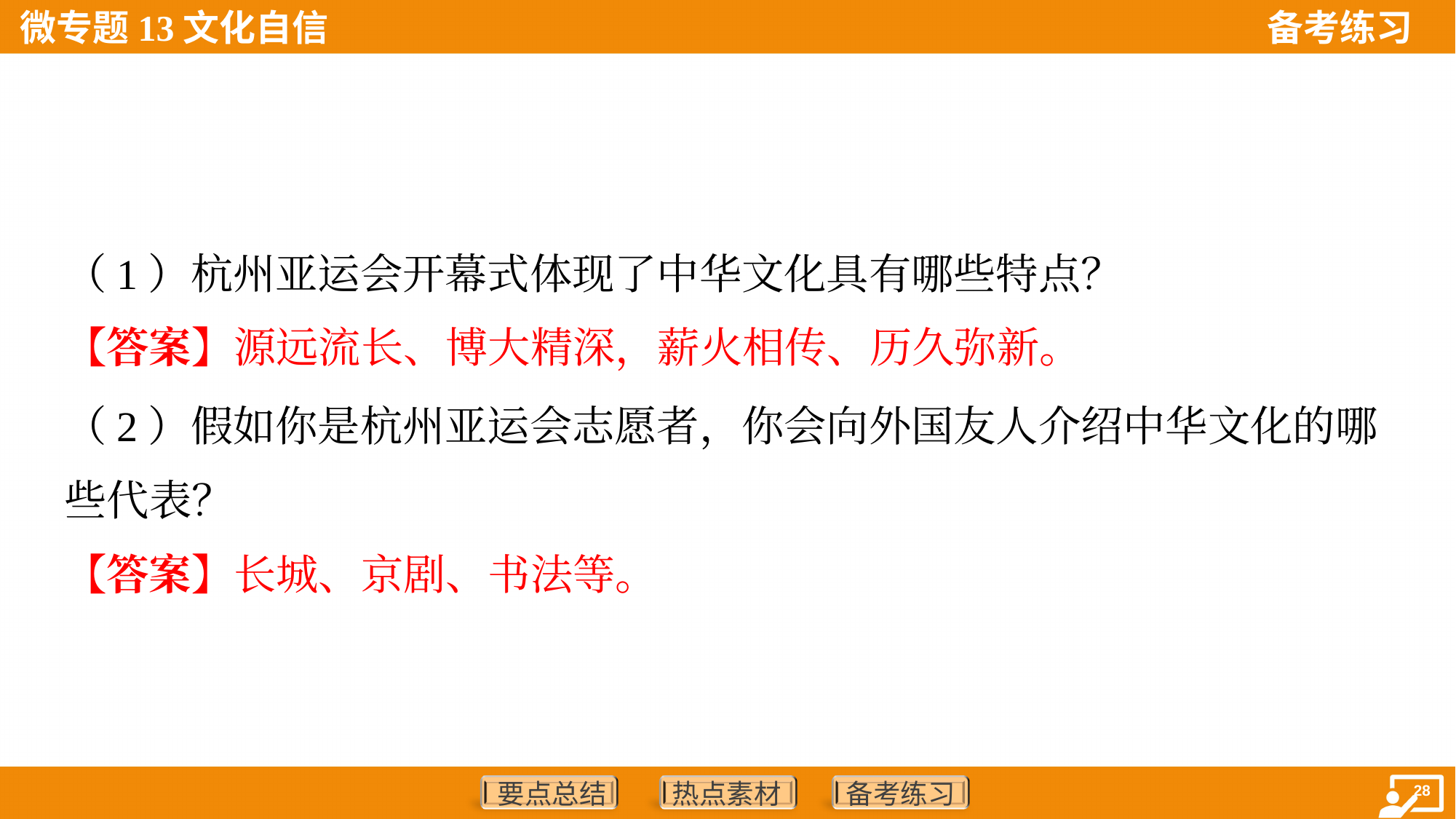

（1）杭州亚运会开幕式体现了中华文化具有哪些特点？
【答案】源远流长、博大精深，薪火相传、历久弥新。
（2）假如你是杭州亚运会志愿者，你会向外国友人介绍中华文化的哪
些代表？
【答案】长城、京剧、书法等。